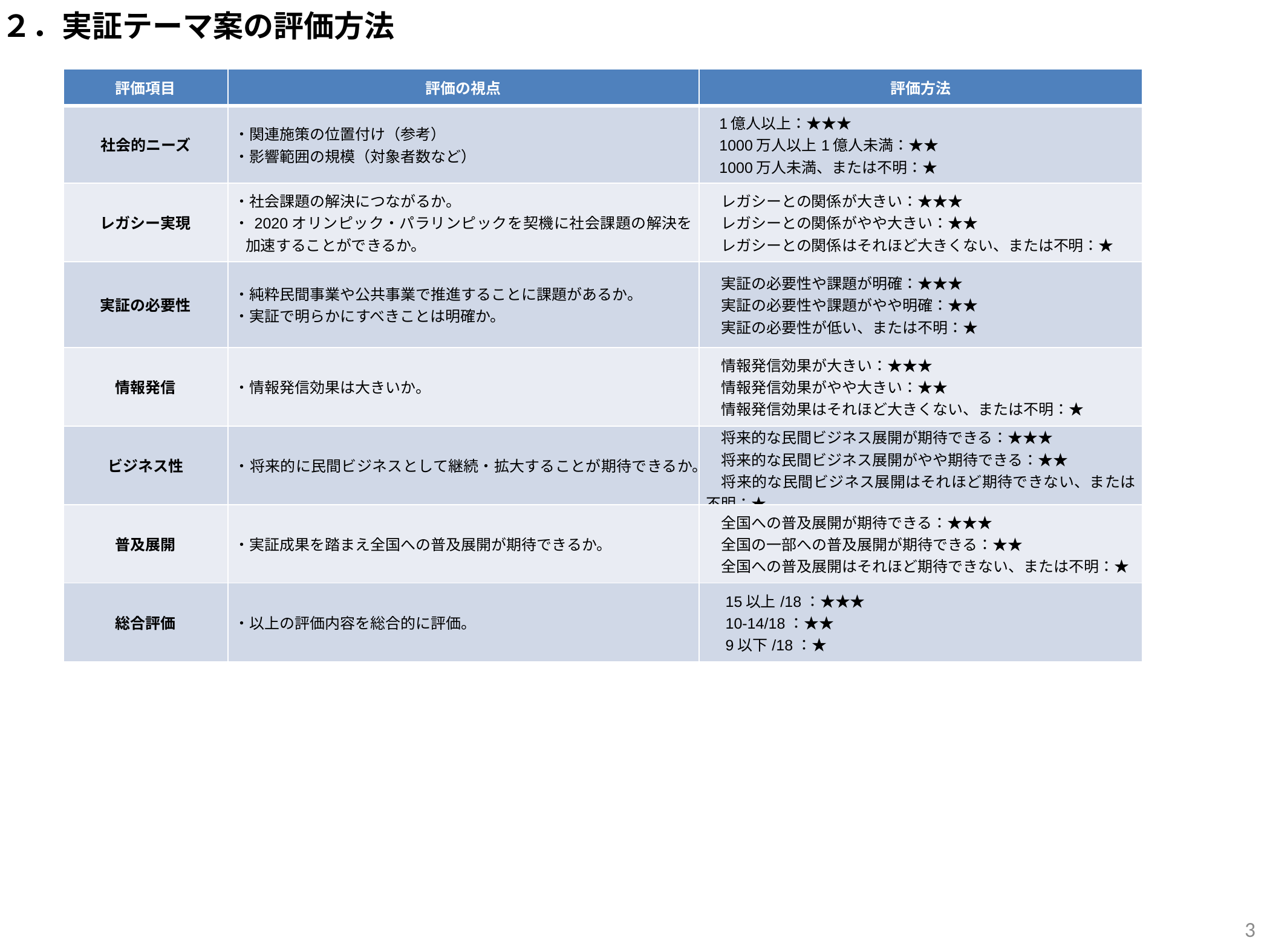

２．実証テーマ案の評価方法
| 評価項目 | 評価の視点 | 評価方法 |
| --- | --- | --- |
| 社会的ニーズ | ・関連施策の位置付け（参考） ・影響範囲の規模（対象者数など） | 1億人以上：★★★ 1000万人以上1億人未満：★★ 1000万人未満、または不明：★ |
| レガシー実現 | ・社会課題の解決につながるか。 ・2020オリンピック・パラリンピックを契機に社会課題の解決を加速することができるか。 | レガシーとの関係が大きい：★★★ 　レガシーとの関係がやや大きい：★★ 　レガシーとの関係はそれほど大きくない、または不明：★ |
| 実証の必要性 | ・純粋民間事業や公共事業で推進することに課題があるか。 ・実証で明らかにすべきことは明確か。 | 実証の必要性や課題が明確：★★★ 　実証の必要性や課題がやや明確：★★ 　実証の必要性が低い、または不明：★ |
| 情報発信 | ・情報発信効果は大きいか。 | 情報発信効果が大きい：★★★ 　情報発信効果がやや大きい：★★ 　情報発信効果はそれほど大きくない、または不明：★ |
| ビジネス性 | ・将来的に民間ビジネスとして継続・拡大することが期待できるか。 | 将来的な民間ビジネス展開が期待できる：★★★ 　将来的な民間ビジネス展開がやや期待できる：★★ 　将来的な民間ビジネス展開はそれほど期待できない、または不明：★ |
| 普及展開 | ・実証成果を踏まえ全国への普及展開が期待できるか。 | 全国への普及展開が期待できる：★★★ 　全国の一部への普及展開が期待できる：★★ 　全国への普及展開はそれほど期待できない、または不明：★ |
| 総合評価 | ・以上の評価内容を総合的に評価。 | 15以上/18：★★★ 　10-14/18：★★ 　9以下/18：★ |
3